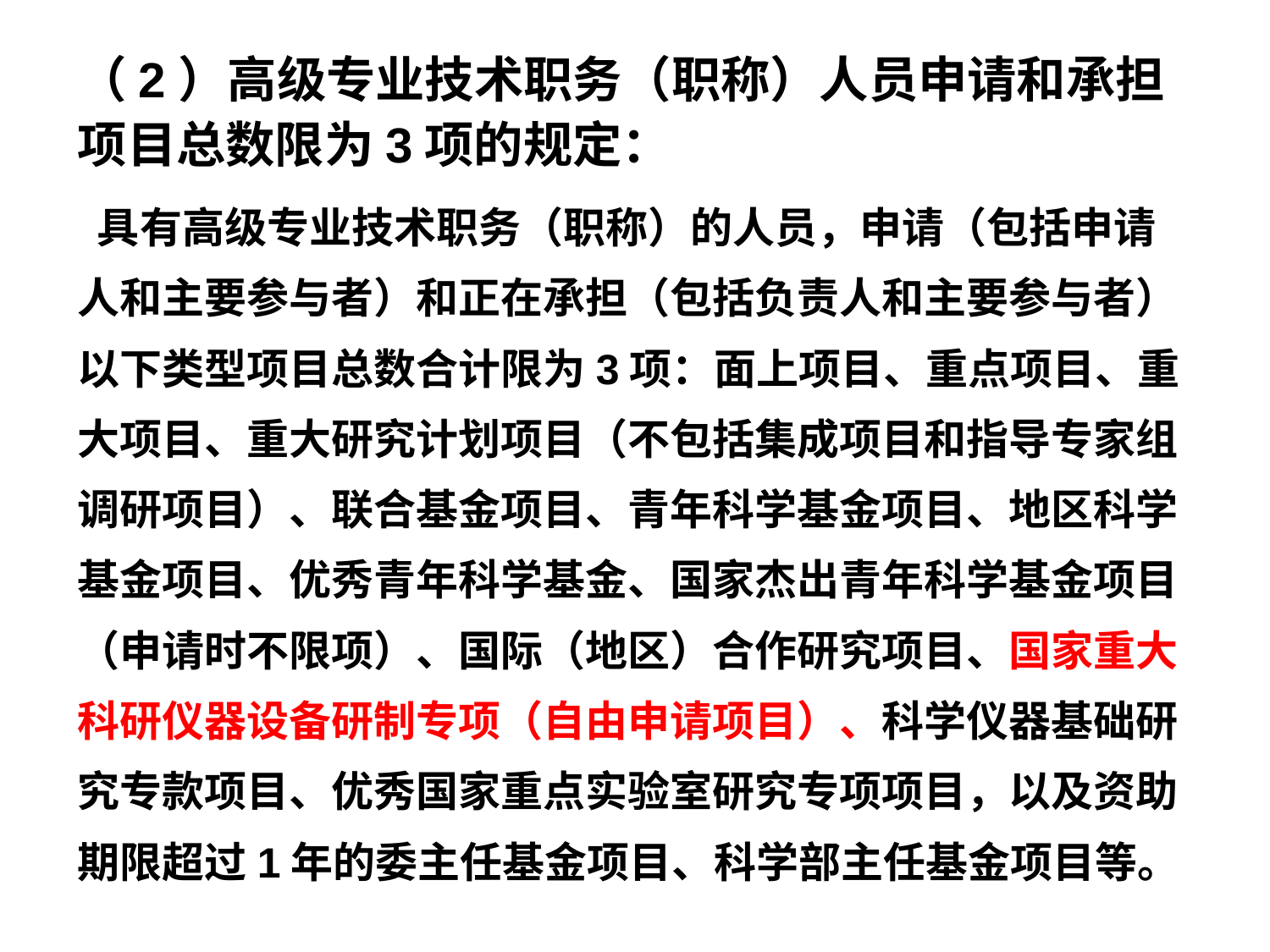

（2）高级专业技术职务（职称）人员申请和承担项目总数限为3项的规定：
 具有高级专业技术职务（职称）的人员，申请（包括申请人和主要参与者）和正在承担（包括负责人和主要参与者）以下类型项目总数合计限为3项：面上项目、重点项目、重大项目、重大研究计划项目（不包括集成项目和指导专家组调研项目）、联合基金项目、青年科学基金项目、地区科学基金项目、优秀青年科学基金、国家杰出青年科学基金项目（申请时不限项）、国际（地区）合作研究项目、国家重大科研仪器设备研制专项（自由申请项目）、科学仪器基础研究专款项目、优秀国家重点实验室研究专项项目，以及资助期限超过1年的委主任基金项目、科学部主任基金项目等。